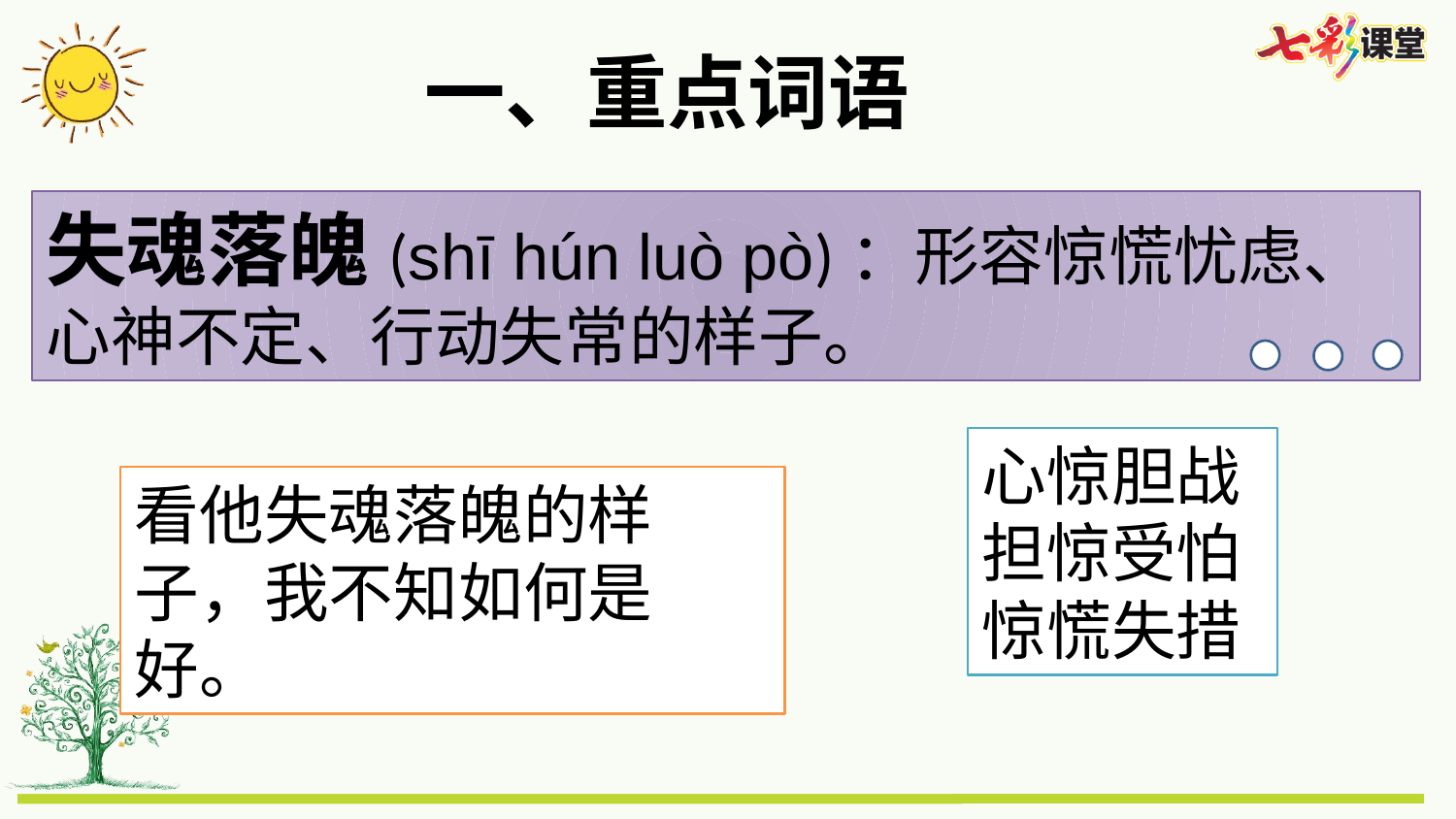

一、重点词语
失魂落魄(shī hún luò pò)：形容惊慌忧虑、心神不定、行动失常的样子。

心惊胆战担惊受怕惊慌失措
看他失魂落魄的样子，我不知如何是好。